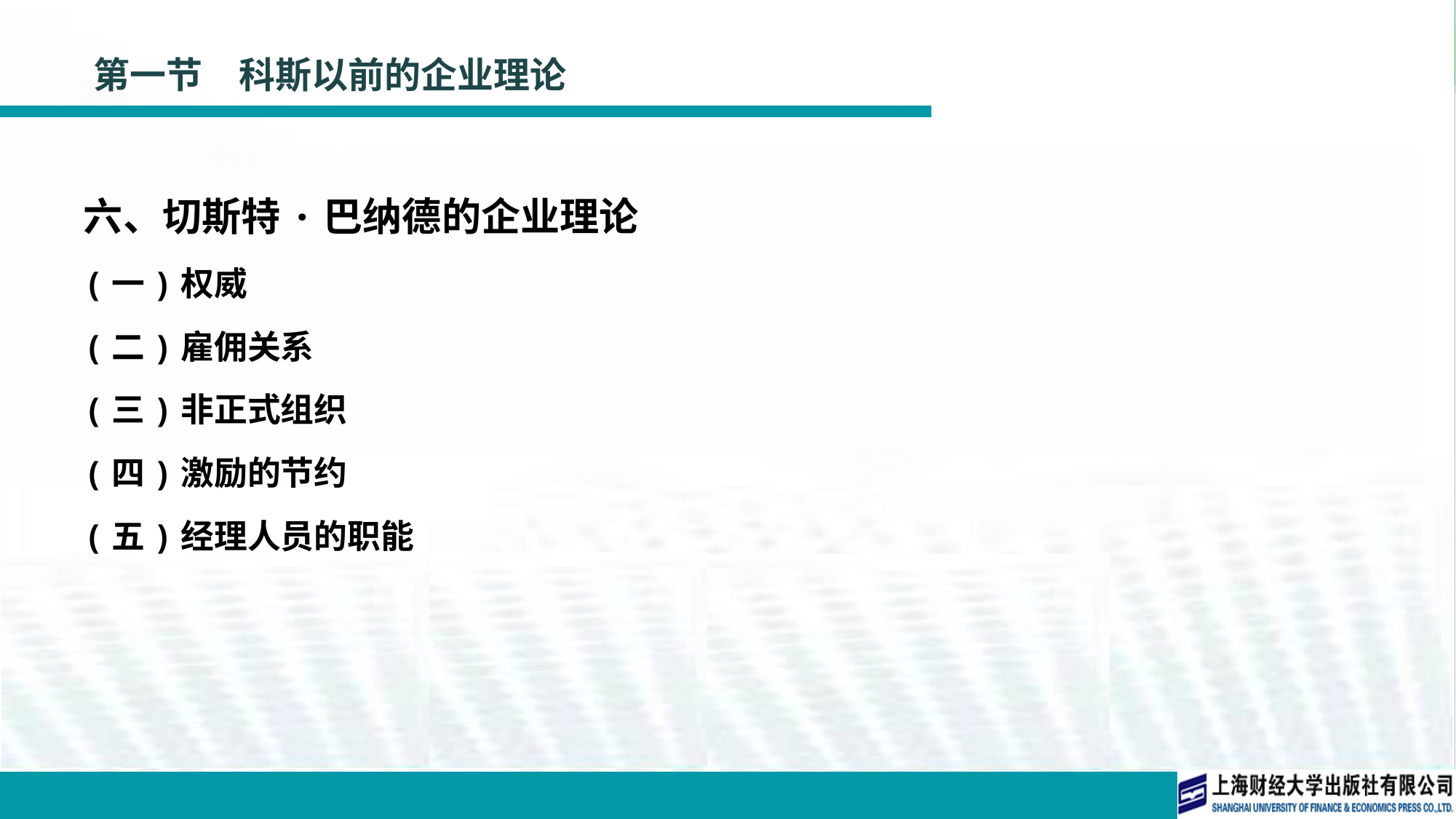

# 第一节　科斯以前的企业理论
六、切斯特·巴纳德的企业理论
(一)权威
(二)雇佣关系
(三)非正式组织
(四)激励的节约
(五)经理人员的职能